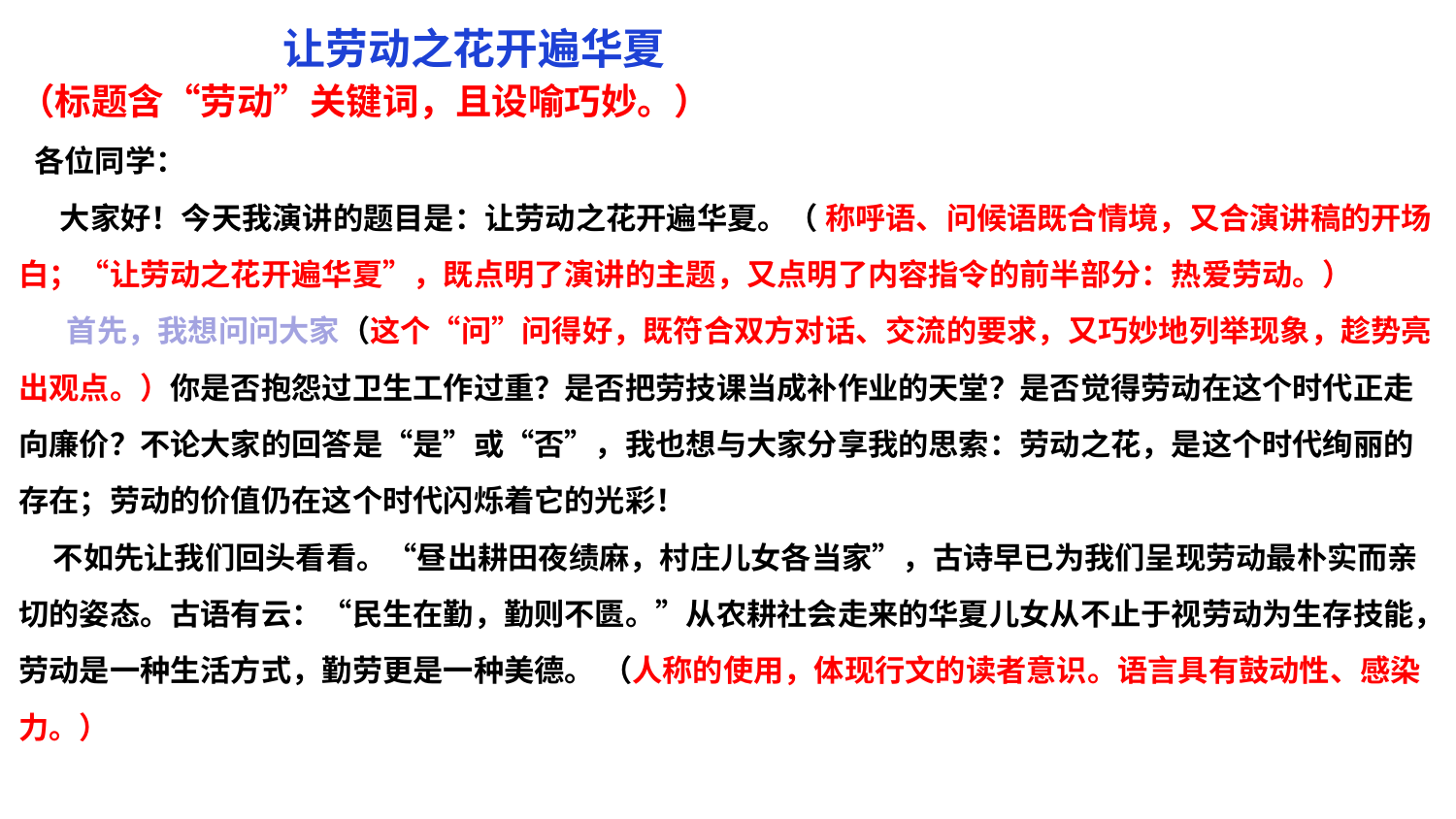

让劳动之花开遍华夏
（标题含“劳动”关键词，且设喻巧妙。）
 各位同学：
     大家好！今天我演讲的题目是：让劳动之花开遍华夏。（ 称呼语、问候语既合情境，又合演讲稿的开场白；“让劳动之花开遍华夏”，既点明了演讲的主题，又点明了内容指令的前半部分：热爱劳动。）
      首先，我想问问大家（这个“问”问得好，既符合双方对话、交流的要求，又巧妙地列举现象，趁势亮出观点。）你是否抱怨过卫生工作过重？是否把劳技课当成补作业的天堂？是否觉得劳动在这个时代正走向廉价？不论大家的回答是“是”或“否”，我也想与大家分享我的思索：劳动之花，是这个时代绚丽的存在；劳动的价值仍在这个时代闪烁着它的光彩！
    不如先让我们回头看看。“昼出耕田夜绩麻，村庄儿女各当家”，古诗早已为我们呈现劳动最朴实而亲切的姿态。古语有云：“民生在勤，勤则不匮。”从农耕社会走来的华夏儿女从不止于视劳动为生存技能，劳动是一种生活方式，勤劳更是一种美德。 （人称的使用，体现行文的读者意识。语言具有鼓动性、感染力。）